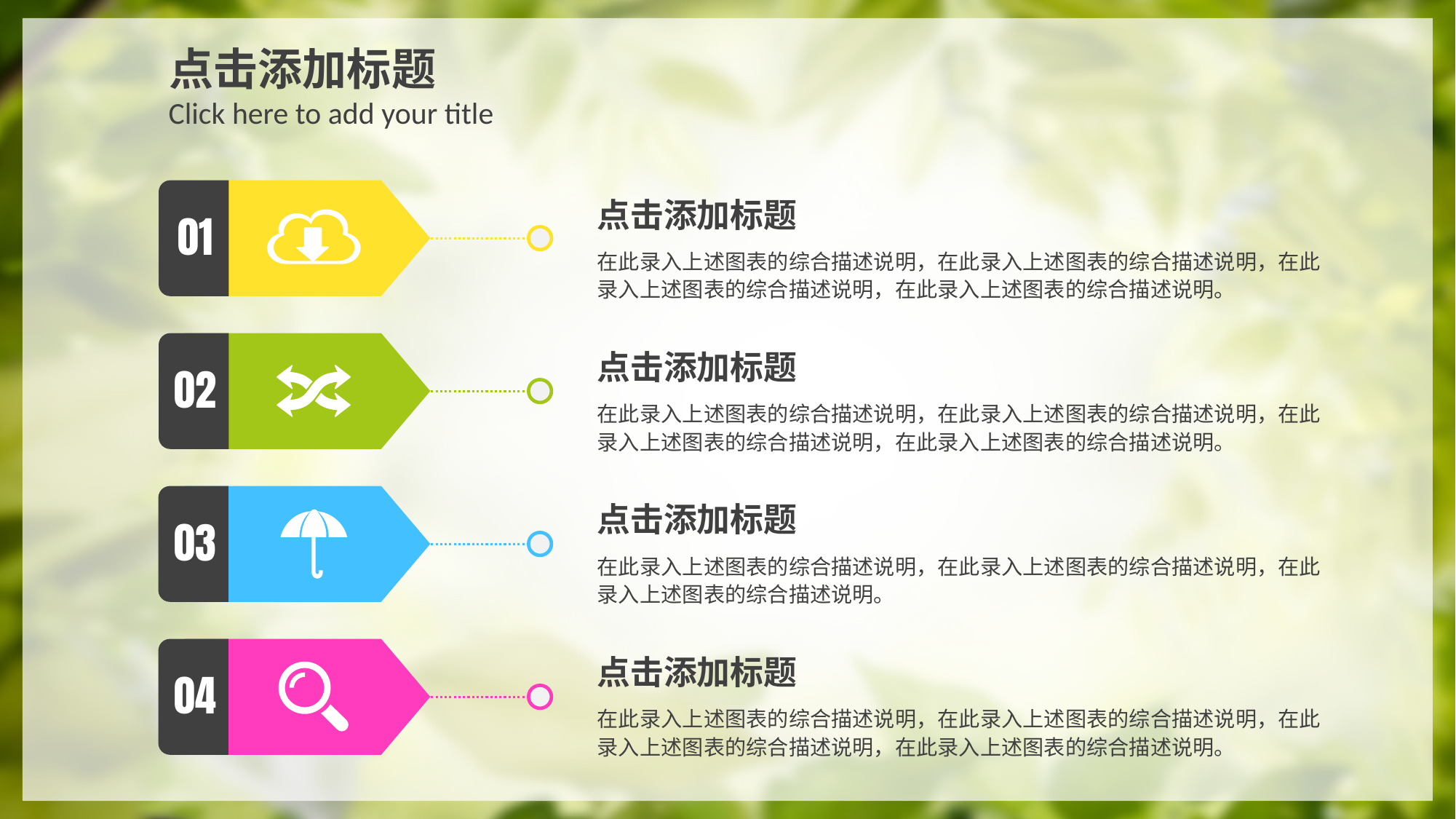

点击添加标题
Click here to add your title

01

点击添加标题
在此录入上述图表的综合描述说明，在此录入上述图表的综合描述说明，在此录入上述图表的综合描述说明，在此录入上述图表的综合描述说明。

02

点击添加标题
在此录入上述图表的综合描述说明，在此录入上述图表的综合描述说明，在此录入上述图表的综合描述说明，在此录入上述图表的综合描述说明。

03

点击添加标题
在此录入上述图表的综合描述说明，在此录入上述图表的综合描述说明，在此录入上述图表的综合描述说明。

04

点击添加标题
在此录入上述图表的综合描述说明，在此录入上述图表的综合描述说明，在此录入上述图表的综合描述说明，在此录入上述图表的综合描述说明。